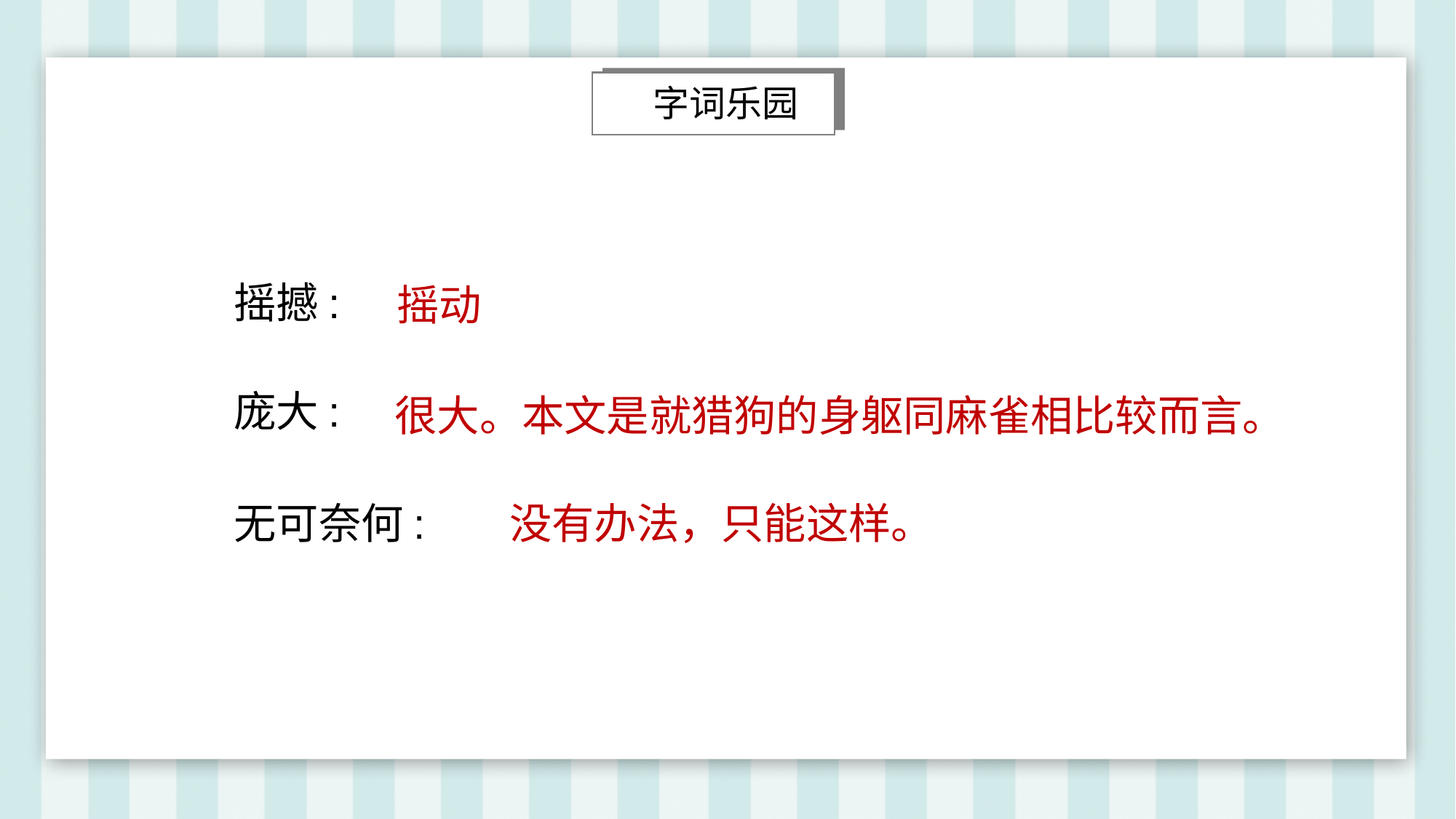

字词乐园
摇撼:
摇动
很大。本文是就猎狗的身躯同麻雀相比较而言。
庞大:
无可奈何:
没有办法，只能这样。